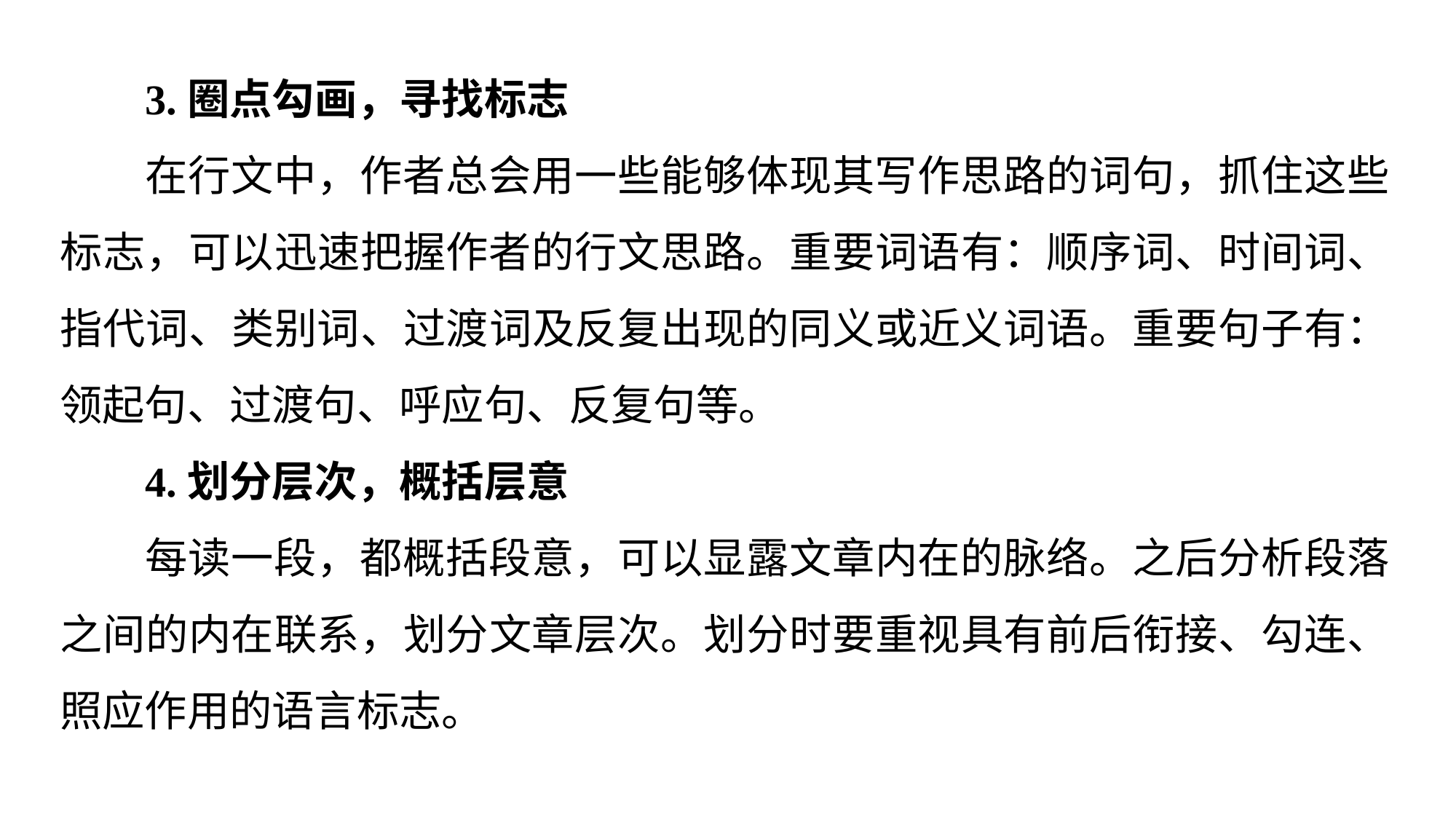

3.圈点勾画，寻找标志
在行文中，作者总会用一些能够体现其写作思路的词句，抓住这些标志，可以迅速把握作者的行文思路。重要词语有：顺序词、时间词、指代词、类别词、过渡词及反复出现的同义或近义词语。重要句子有：领起句、过渡句、呼应句、反复句等。
4.划分层次，概括层意
每读一段，都概括段意，可以显露文章内在的脉络。之后分析段落之间的内在联系，划分文章层次。划分时要重视具有前后衔接、勾连、照应作用的语言标志。